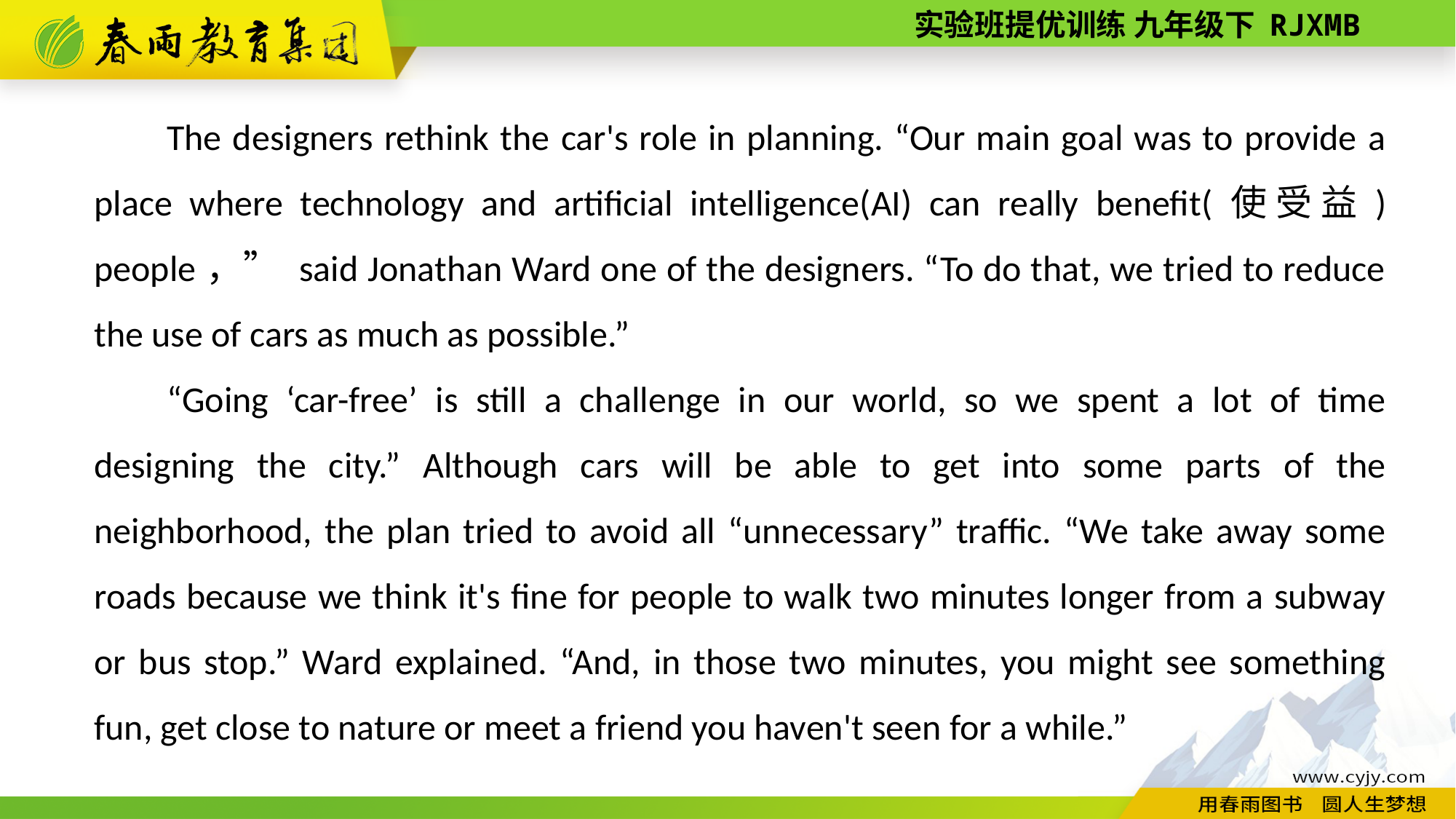

The designers rethink the car's role in planning. “Our main goal was to provide a place where technology and artificial intelligence(AI) can really benefit(使受益) people，” said Jonathan Ward one of the designers. “To do that, we tried to reduce the use of cars as much as possible.”
“Going ‘car-­free’ is still a challenge in our world, so we spent a lot of time designing the city.” Although cars will be able to get into some parts of the neighborhood, the plan tried to avoid all “unnecessary” traffic. “We take away some roads because we think it's fine for people to walk two minutes longer from a subway or bus stop.” Ward explained. “And, in those two minutes, you might see something fun, get close to nature or meet a friend you haven't seen for a while.”